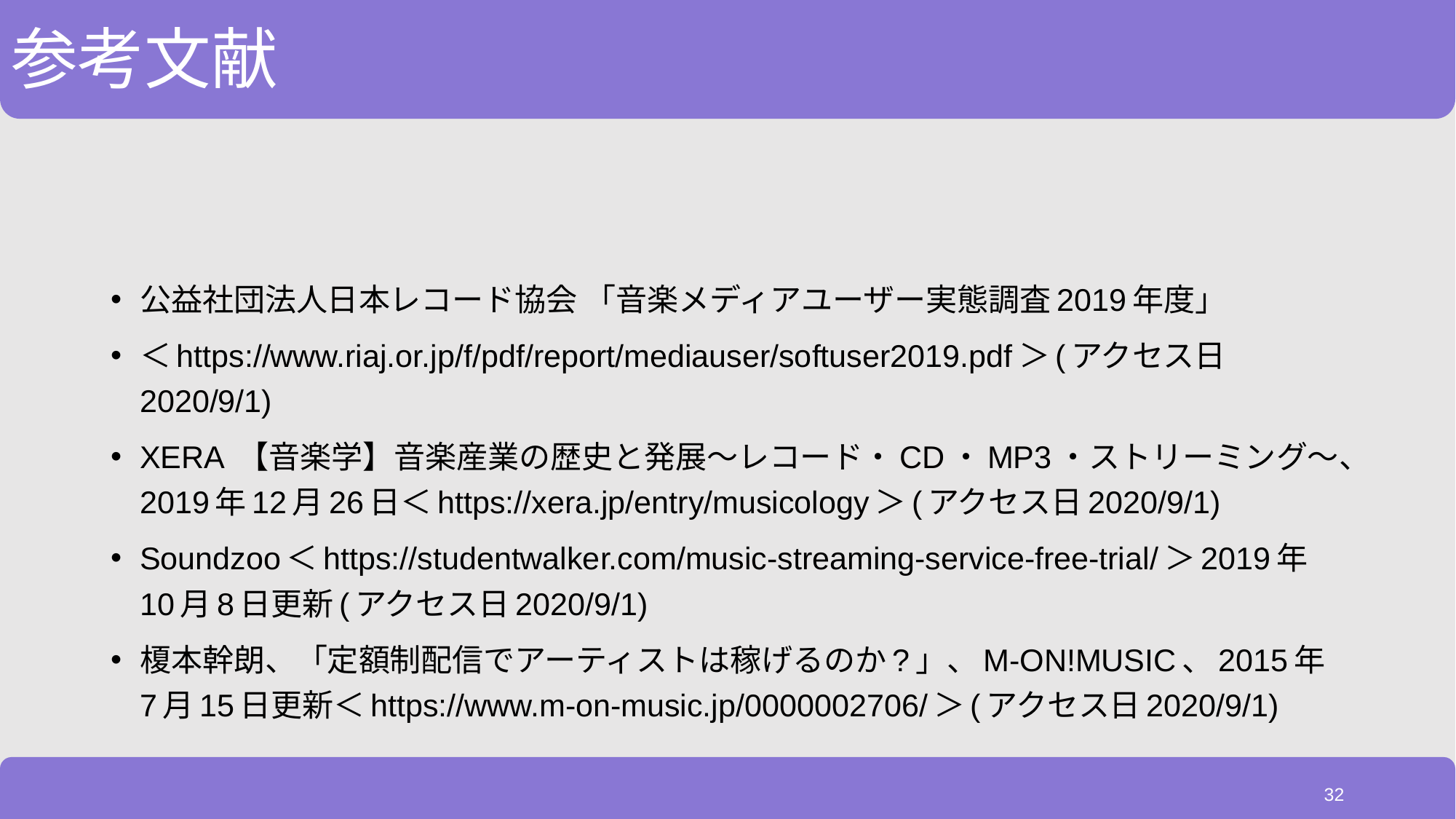

# 参考文献

公益社団法人日本レコード協会 「音楽メディアユーザー実態調査2019年度」
＜https://www.riaj.or.jp/f/pdf/report/mediauser/softuser2019.pdf＞(アクセス日2020/9/1)
XERA 【音楽学】音楽産業の歴史と発展～レコード・CD・MP3・ストリーミング～、2019年12月26日＜https://xera.jp/entry/musicology＞(アクセス日2020/9/1)
Soundzoo＜https://studentwalker.com/music-streaming-service-free-trial/＞2019年10月8日更新(アクセス日2020/9/1)
榎本幹朗、「定額制配信でアーティストは稼げるのか?」、M-ON!MUSIC、2015年7月15日更新＜https://www.m-on-music.jp/0000002706/＞(アクセス日2020/9/1)

32